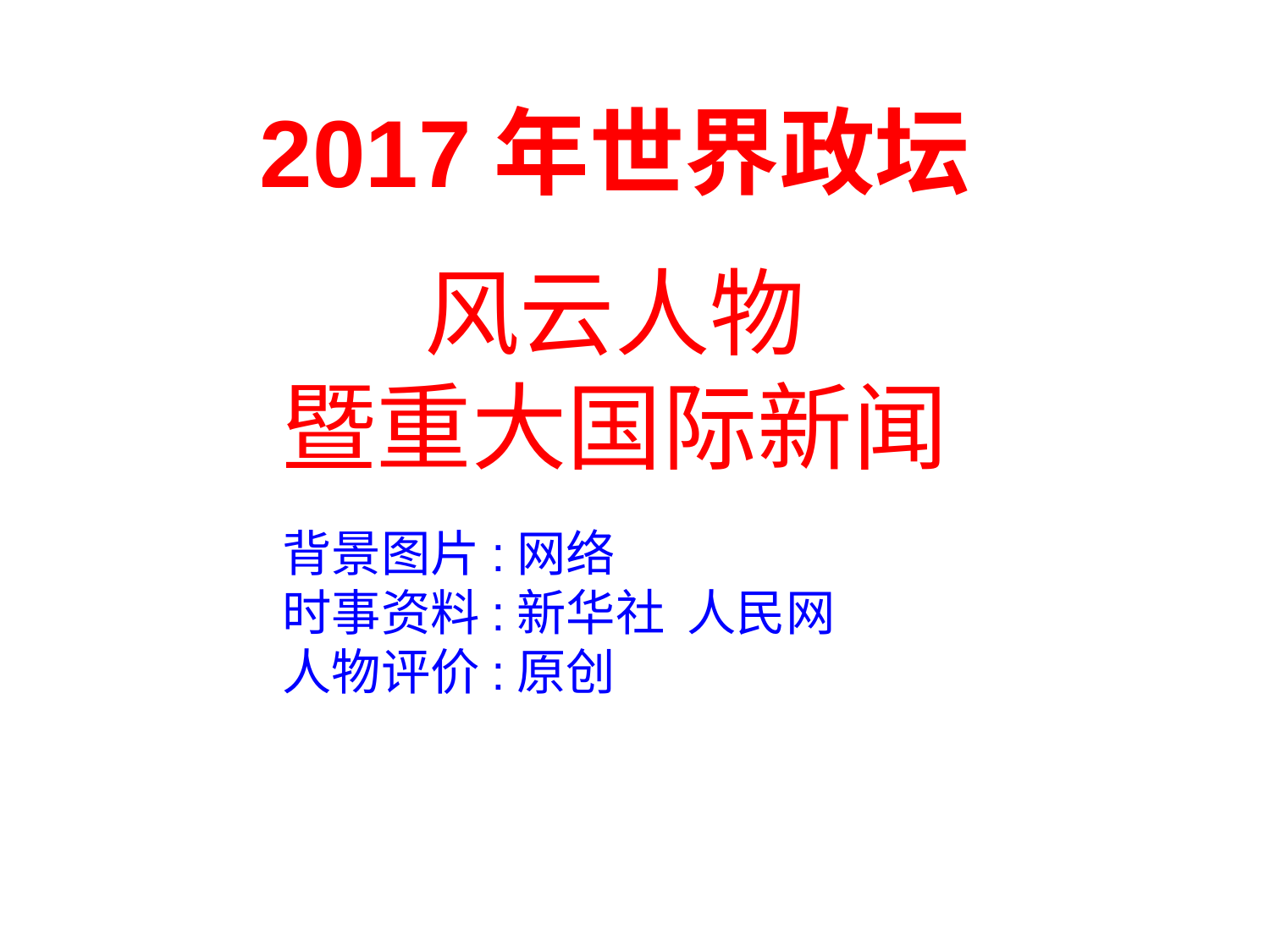

2017年世界政坛

风云人物
暨重大国际新闻
背景图片:网络
时事资料:新华社  人民网
人物评价:原创

1